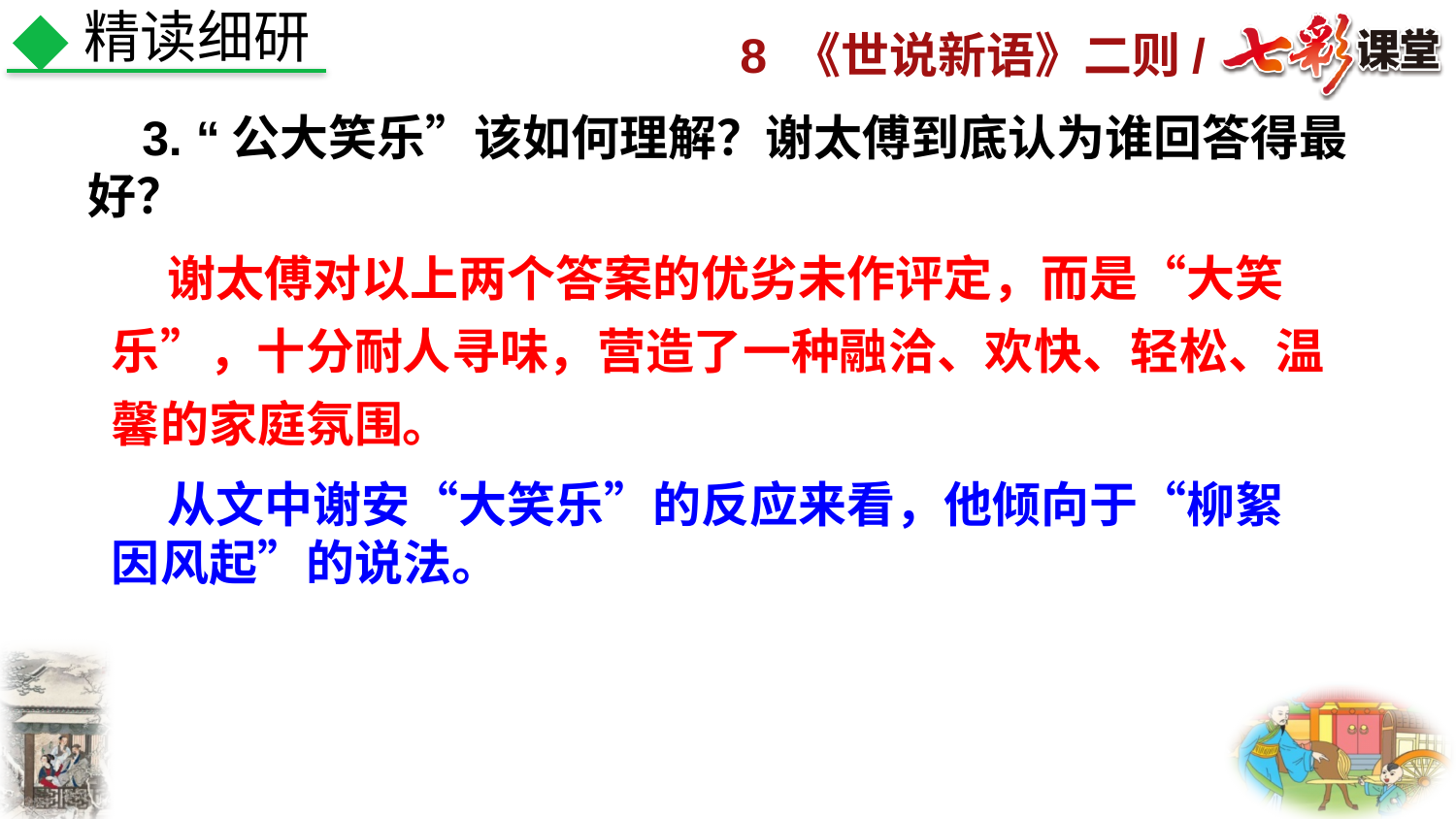

精读细研

    3. “公大笑乐”该如何理解？谢太傅到底认为谁回答得最好？
    谢太傅对以上两个答案的优劣未作评定，而是“大笑乐”，十分耐人寻味，营造了一种融洽、欢快、轻松、温馨的家庭氛围。
    从文中谢安“大笑乐”的反应来看，他倾向于“柳絮因风起”的说法。